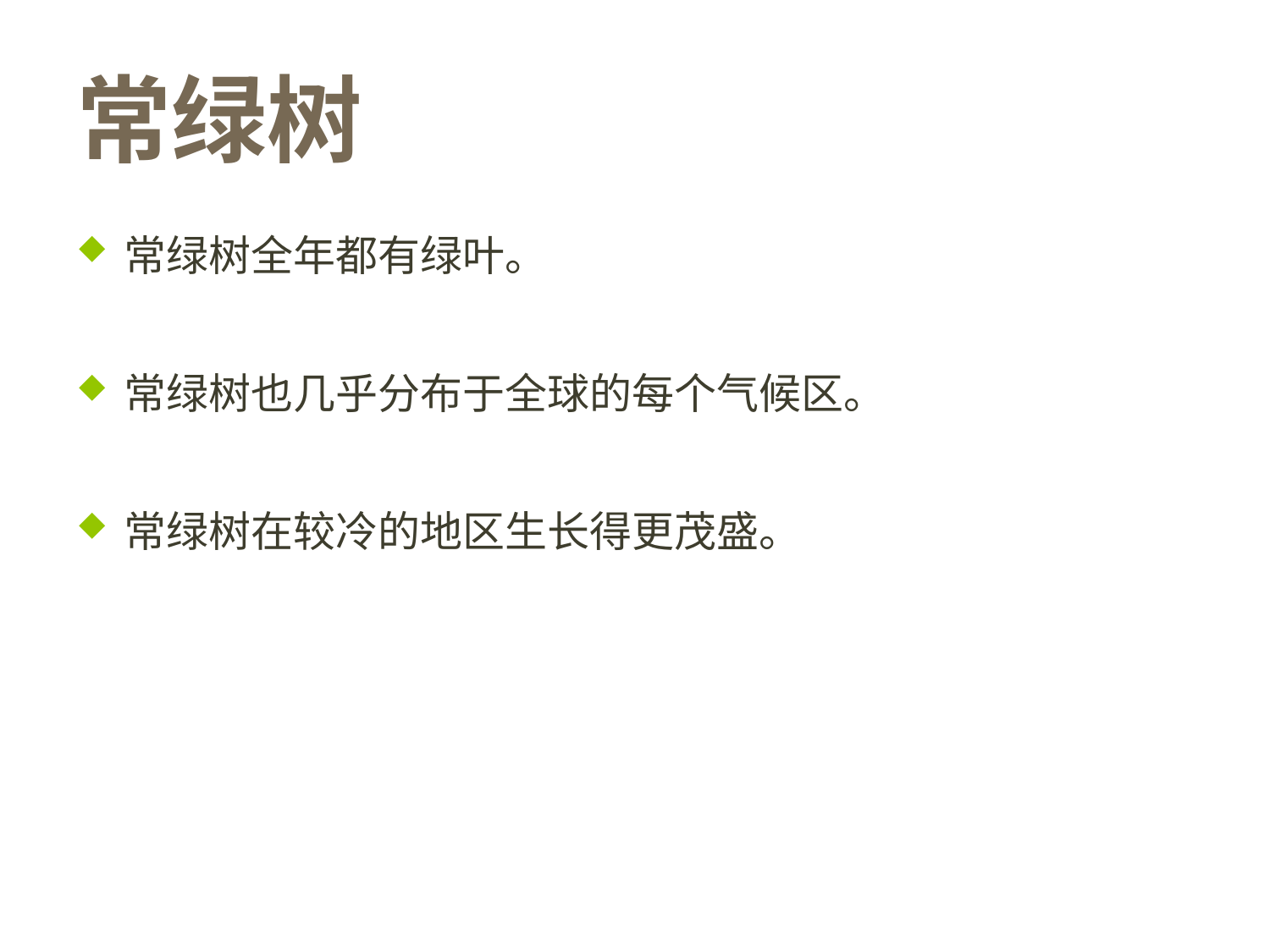

# 常绿树
常绿树全年都有绿叶。

常绿树也几乎分布于全球的每个气候区。

常绿树在较冷的地区生长得更茂盛。